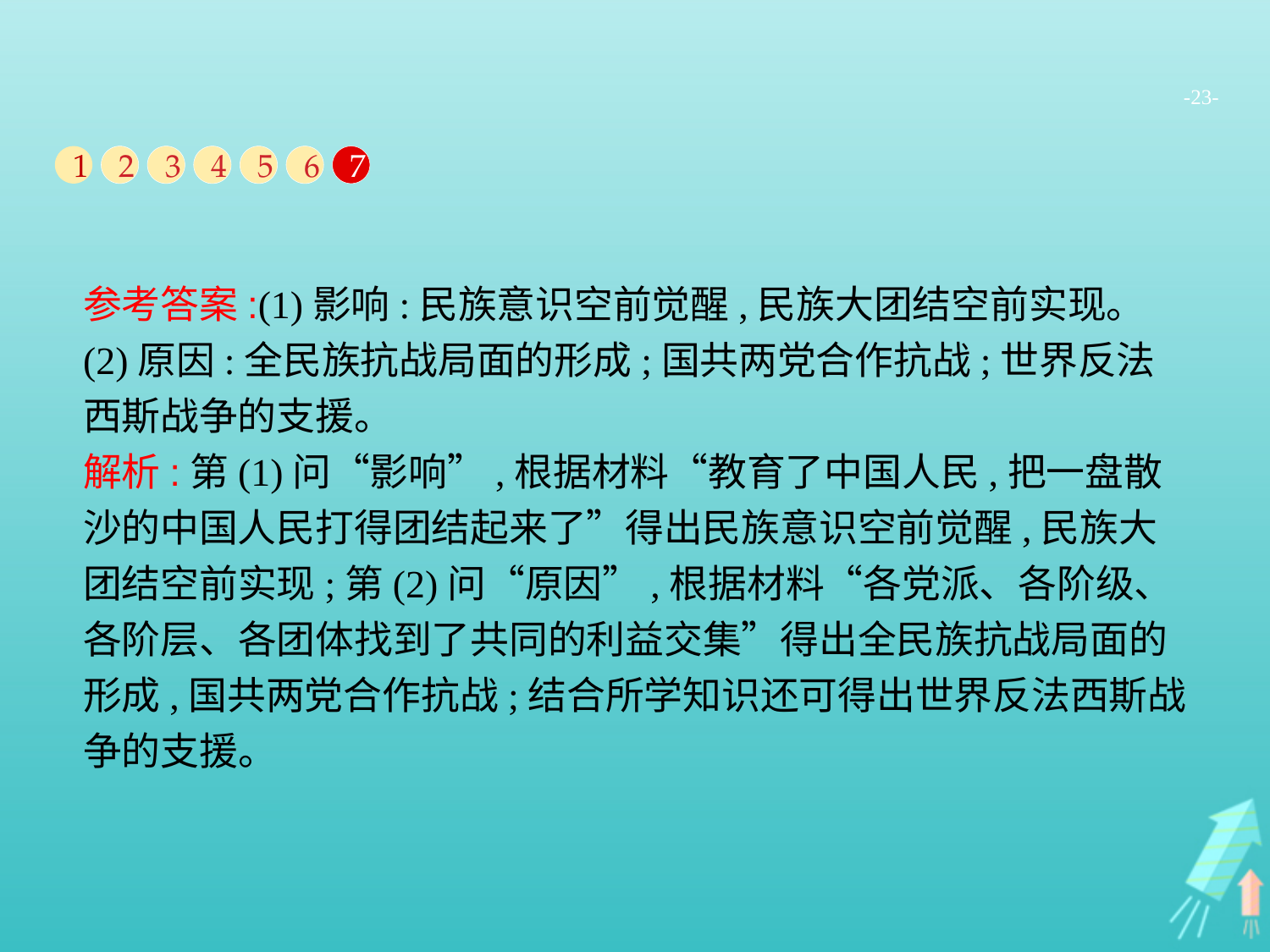

-23-
1
2
3
4
5
6
7
参考答案:(1)影响:民族意识空前觉醒,民族大团结空前实现。
(2)原因:全民族抗战局面的形成;国共两党合作抗战;世界反法西斯战争的支援。
解析:第(1)问“影响”,根据材料“教育了中国人民,把一盘散沙的中国人民打得团结起来了”得出民族意识空前觉醒,民族大团结空前实现;第(2)问“原因”,根据材料“各党派、各阶级、各阶层、各团体找到了共同的利益交集”得出全民族抗战局面的形成,国共两党合作抗战;结合所学知识还可得出世界反法西斯战争的支援。